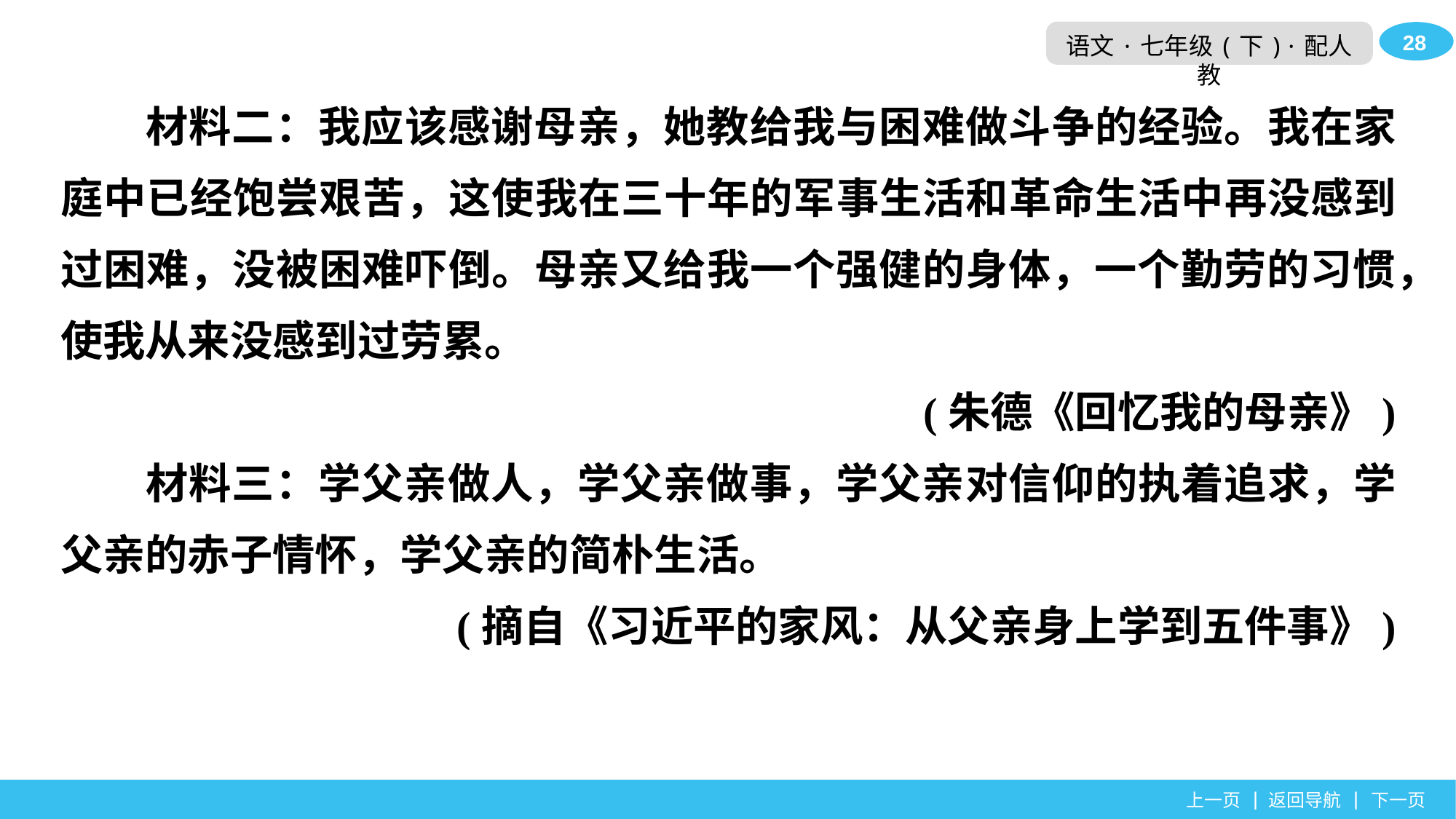

材料二：我应该感谢母亲，她教给我与困难做斗争的经验。我在家庭中已经饱尝艰苦，这使我在三十年的军事生活和革命生活中再没感到过困难，没被困难吓倒。母亲又给我一个强健的身体，一个勤劳的习惯，使我从来没感到过劳累。
(朱德《回忆我的母亲》)
材料三：学父亲做人，学父亲做事，学父亲对信仰的执着追求，学父亲的赤子情怀，学父亲的简朴生活。
(摘自《习近平的家风：从父亲身上学到五件事》)